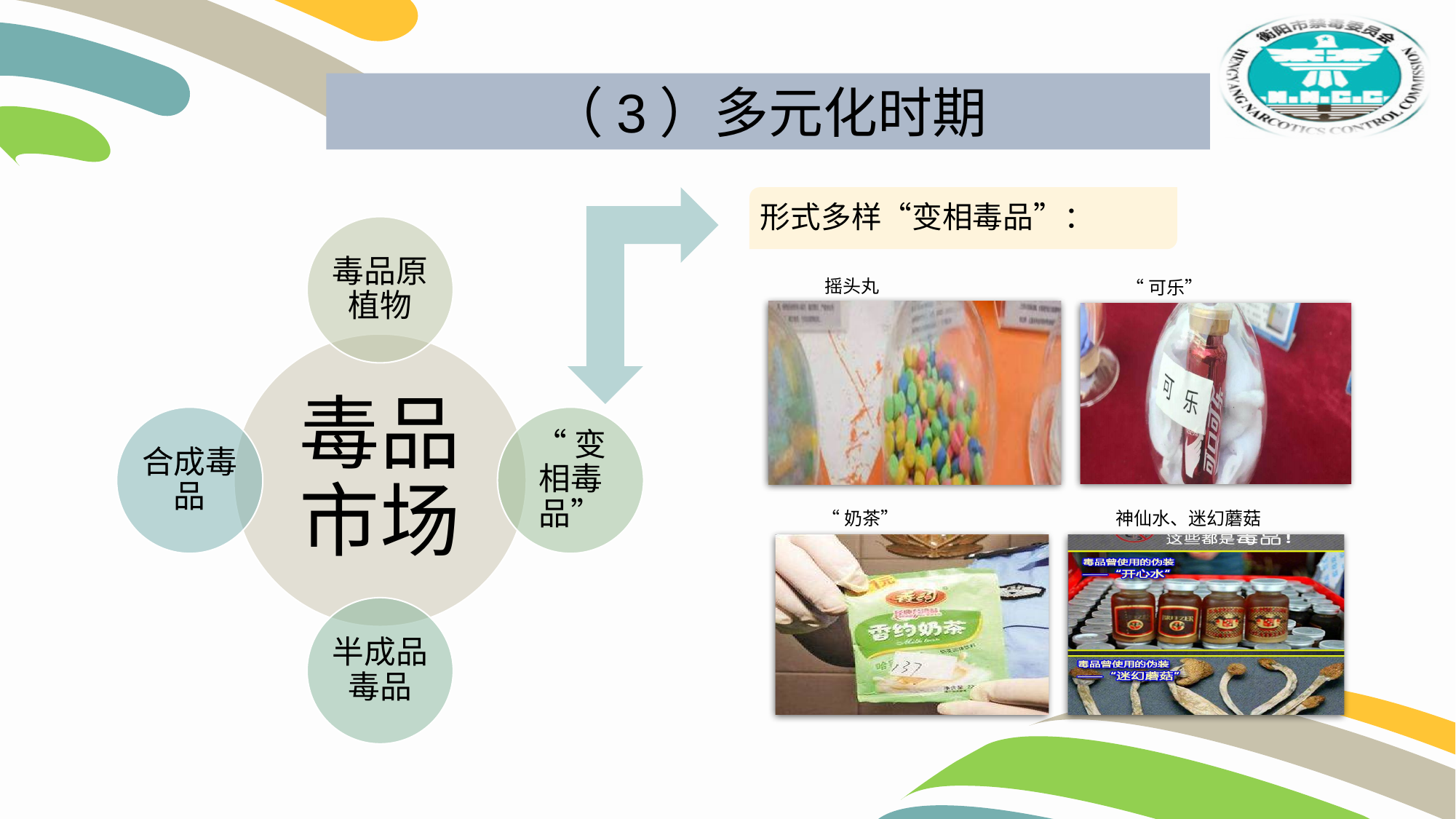

（3）多元化时期

形式多样“变相毒品”：
毒品市场
毒品原植物
“变相毒品”
半成品毒品
合成毒品
摇头丸
“可乐”
“奶茶”
神仙水、迷幻蘑菇